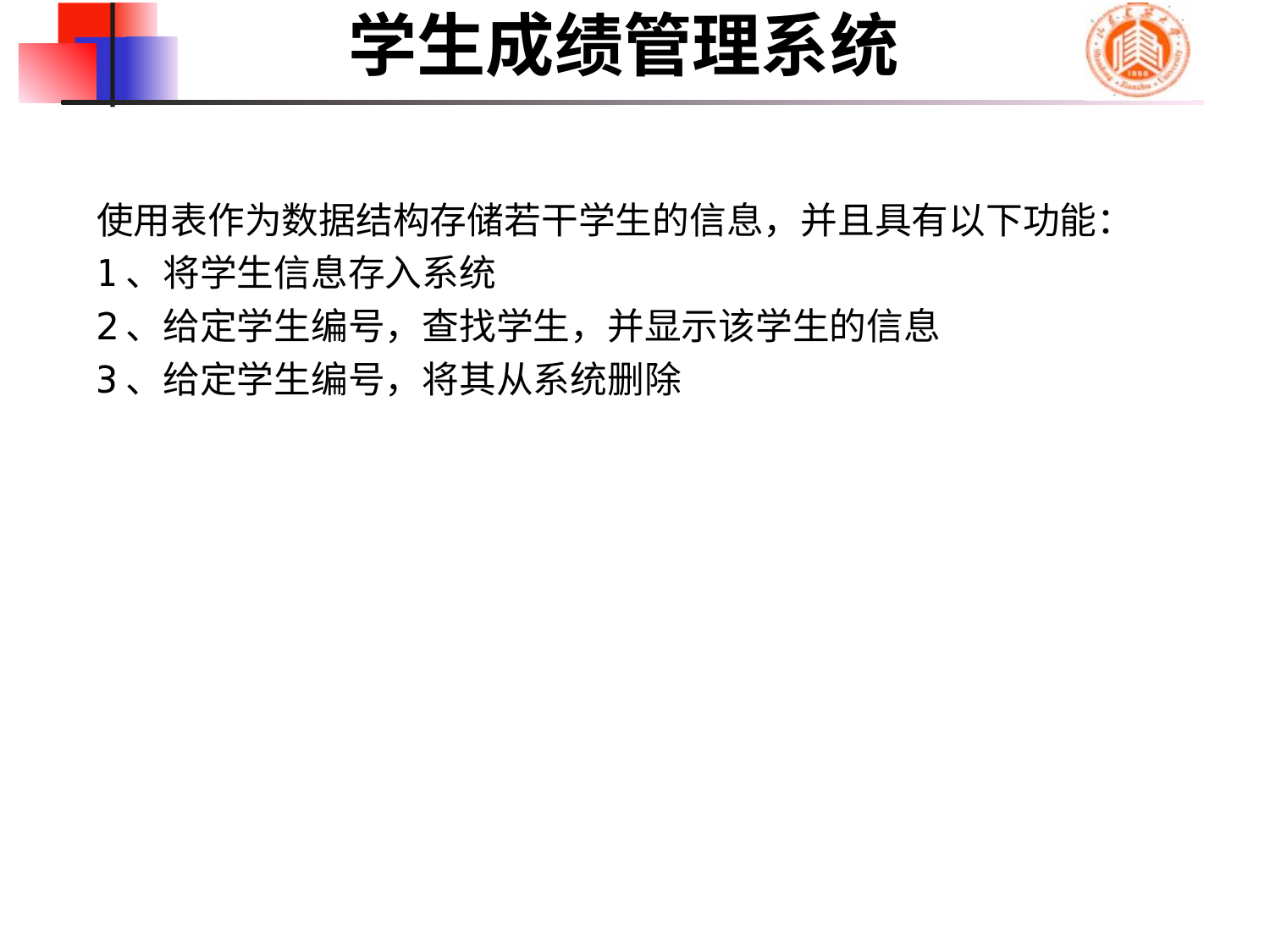

学生成绩管理系统
使用表作为数据结构存储若干学生的信息，并且具有以下功能：
1、将学生信息存入系统
2、给定学生编号，查找学生，并显示该学生的信息
3、给定学生编号，将其从系统删除